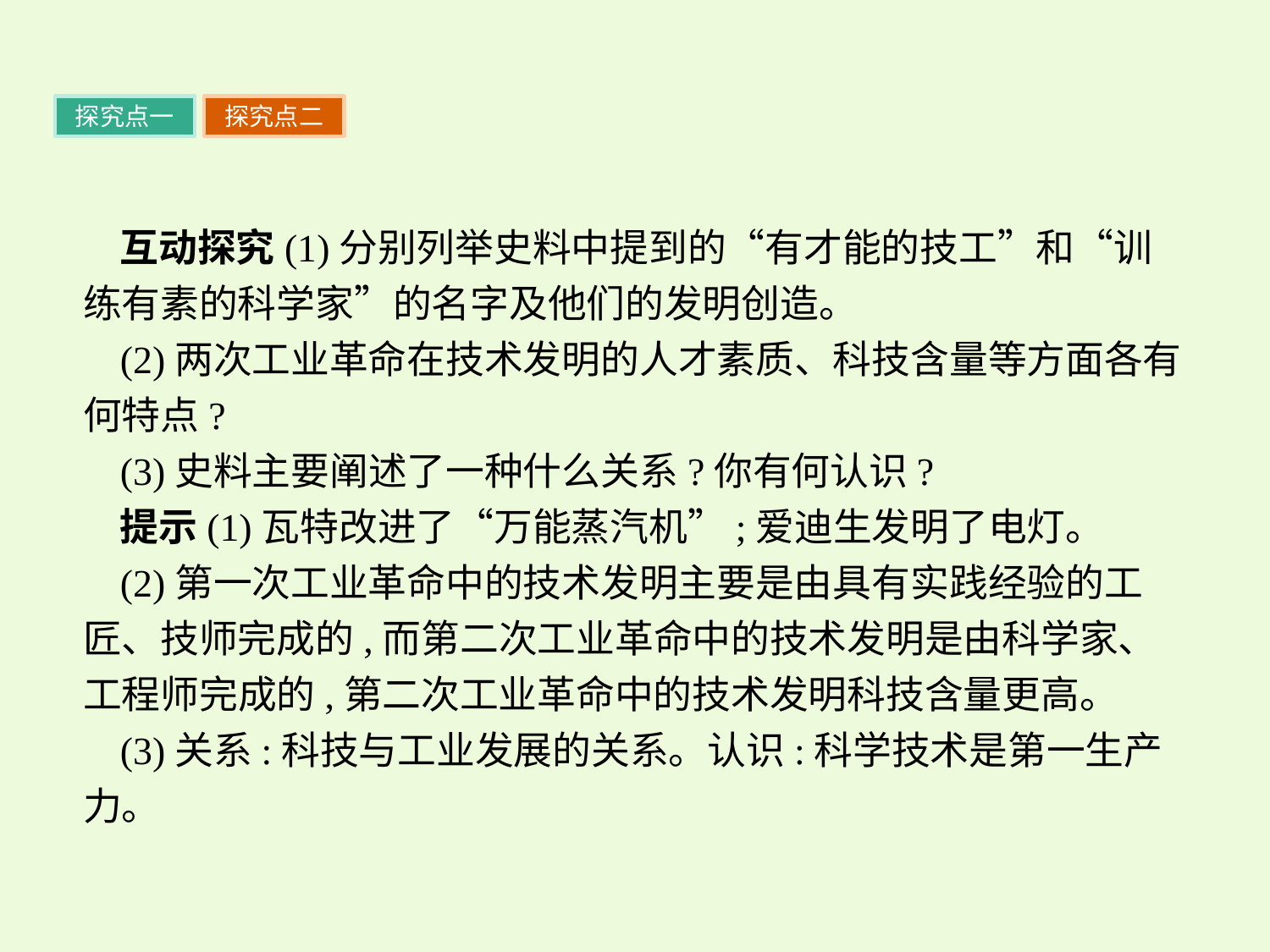

探究点一
探究点二
互动探究(1)分别列举史料中提到的“有才能的技工”和“训练有素的科学家”的名字及他们的发明创造。
(2)两次工业革命在技术发明的人才素质、科技含量等方面各有何特点?
(3)史料主要阐述了一种什么关系?你有何认识?
提示(1)瓦特改进了“万能蒸汽机”;爱迪生发明了电灯。
(2)第一次工业革命中的技术发明主要是由具有实践经验的工匠、技师完成的,而第二次工业革命中的技术发明是由科学家、工程师完成的,第二次工业革命中的技术发明科技含量更高。
(3)关系:科技与工业发展的关系。认识:科学技术是第一生产力。